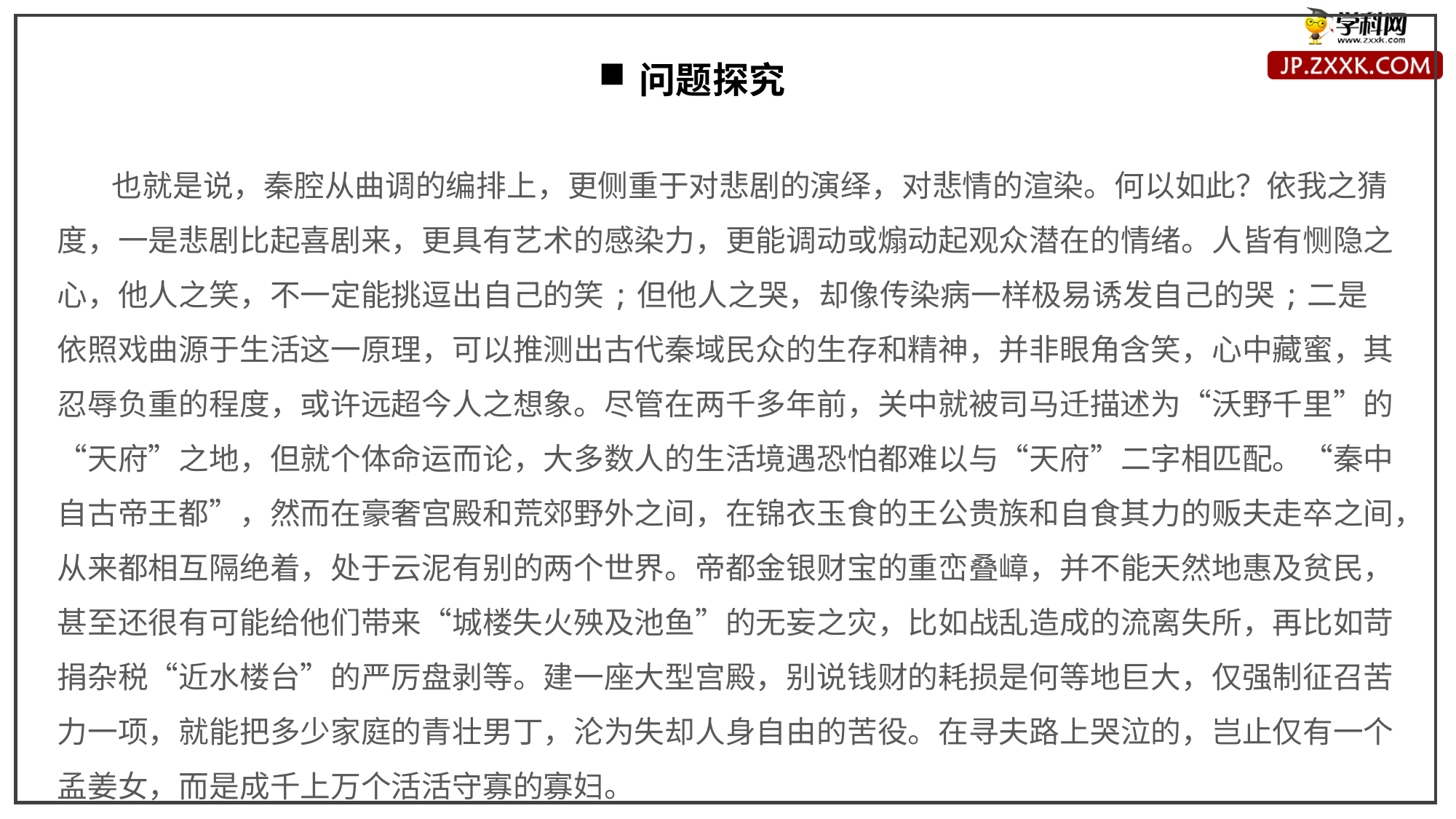

问题探究
也就是说，秦腔从曲调的编排上，更侧重于对悲剧的演绎，对悲情的渲染。何以如此？依我之猜度，一是悲剧比起喜剧来，更具有艺术的感染力，更能调动或煽动起观众潜在的情绪。人皆有恻隐之心，他人之笑，不一定能挑逗出自己的笑;但他人之哭，却像传染病一样极易诱发自己的哭;二是依照戏曲源于生活这一原理，可以推测出古代秦域民众的生存和精神，并非眼角含笑，心中藏蜜，其忍辱负重的程度，或许远超今人之想象。尽管在两千多年前，关中就被司马迁描述为“沃野千里”的“天府”之地，但就个体命运而论，大多数人的生活境遇恐怕都难以与“天府”二字相匹配。“秦中自古帝王都”，然而在豪奢宫殿和荒郊野外之间，在锦衣玉食的王公贵族和自食其力的贩夫走卒之间，从来都相互隔绝着，处于云泥有别的两个世界。帝都金银财宝的重峦叠嶂，并不能天然地惠及贫民，甚至还很有可能给他们带来“城楼失火殃及池鱼”的无妄之灾，比如战乱造成的流离失所，再比如苛捐杂税“近水楼台”的严厉盘剥等。建一座大型宫殿，别说钱财的耗损是何等地巨大，仅强制征召苦力一项，就能把多少家庭的青壮男丁，沦为失却人身自由的苦役。在寻夫路上哭泣的，岂止仅有一个孟姜女，而是成千上万个活活守寡的寡妇。